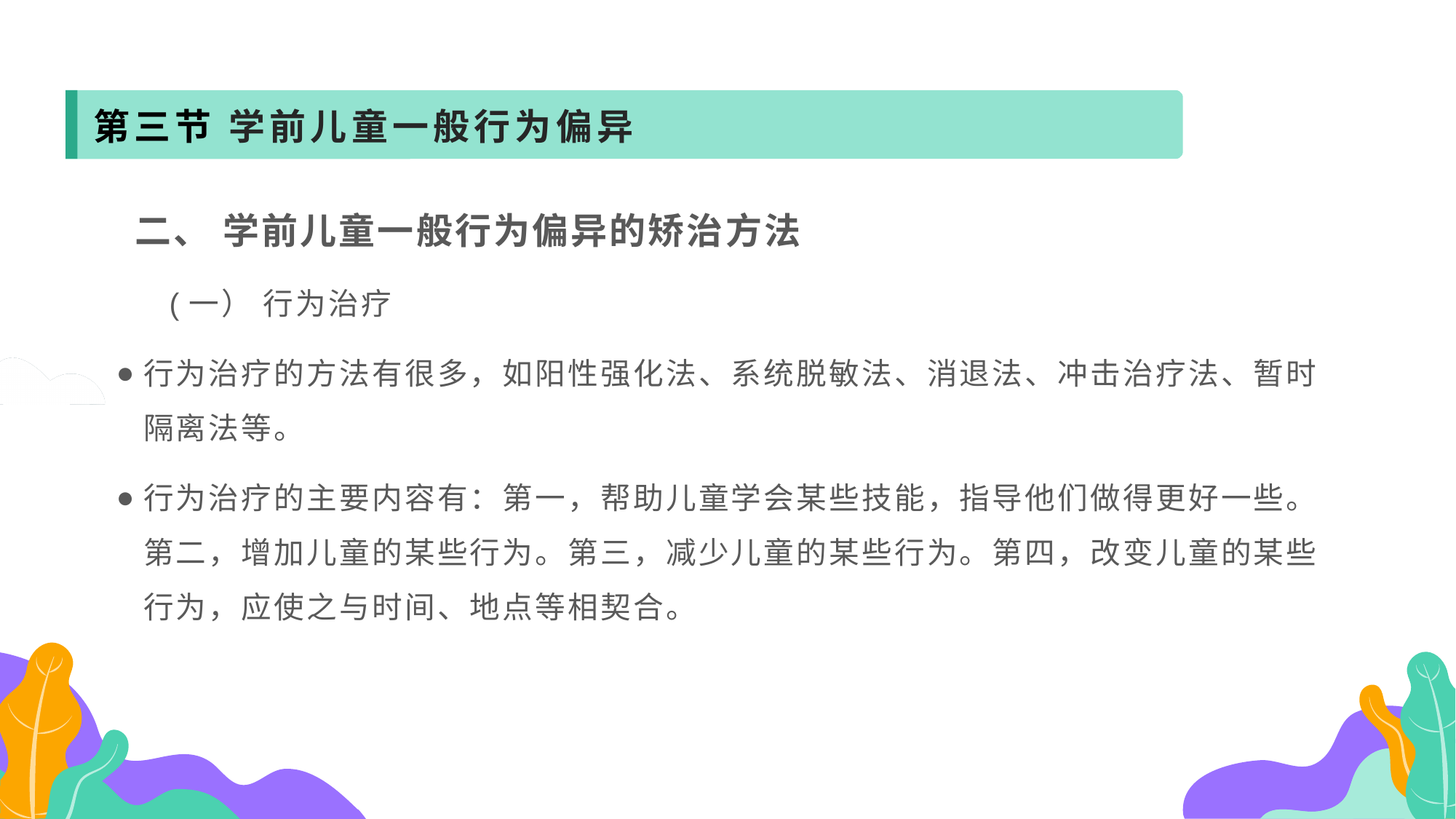

第三节 学前儿童一般行为偏异
 二、 学前儿童一般行为偏异的矫治方法
     (一） 行为治疗
行为治疗的方法有很多，如阳性强化法、系统脱敏法、消退法、冲击治疗法、暂时隔离法等。
行为治疗的主要内容有：第一，帮助儿童学会某些技能，指导他们做得更好一些。第二，增加儿童的某些行为。第三，减少儿童的某些行为。第四，改变儿童的某些行为，应使之与时间、地点等相契合。